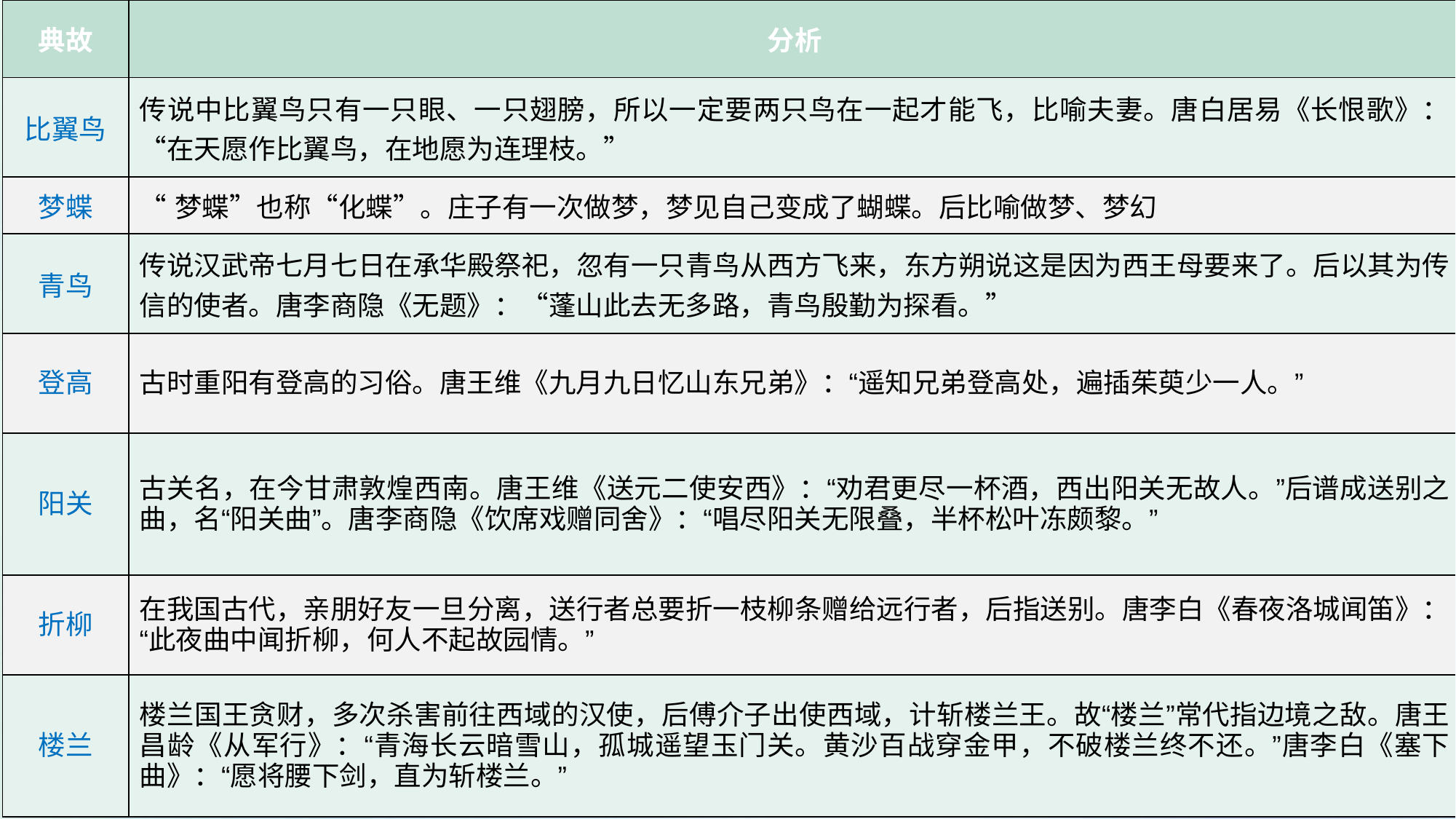

| 典故 | 分析 |
| --- | --- |
| 比翼鸟 | 传说中比翼鸟只有一只眼、一只翅膀，所以一定要两只鸟在一起才能飞，比喻夫妻。唐白居易《长恨歌》：“在天愿作比翼鸟，在地愿为连理枝。” |
| 梦蝶 | “梦蝶”也称“化蝶”。庄子有一次做梦，梦见自己变成了蝴蝶。后比喻做梦、梦幻 |
| 青鸟 | 传说汉武帝七月七日在承华殿祭祀，忽有一只青鸟从西方飞来，东方朔说这是因为西王母要来了。后以其为传信的使者。唐李商隐《无题》：“蓬山此去无多路，青鸟殷勤为探看。” |
| 登高 | 古时重阳有登高的习俗。唐王维《九月九日忆山东兄弟》：“遥知兄弟登高处，遍插茱萸少一人。” |
| 阳关 | 古关名，在今甘肃敦煌西南。唐王维《送元二使安西》：“劝君更尽一杯酒，西出阳关无故人。”后谱成送别之曲，名“阳关曲”。唐李商隐《饮席戏赠同舍》：“唱尽阳关无限叠，半杯松叶冻颇黎。” |
| 折柳 | 在我国古代，亲朋好友一旦分离，送行者总要折一枝柳条赠给远行者，后指送别。唐李白《春夜洛城闻笛》：“此夜曲中闻折柳，何人不起故园情。” |
| 楼兰 | 楼兰国王贪财，多次杀害前往西域的汉使，后傅介子出使西域，计斩楼兰王。故“楼兰”常代指边境之敌。唐王昌龄《从军行》：“青海长云暗雪山，孤城遥望玉门关。黄沙百战穿金甲，不破楼兰终不还。”唐李白《塞下曲》：“愿将腰下剑，直为斩楼兰。” |